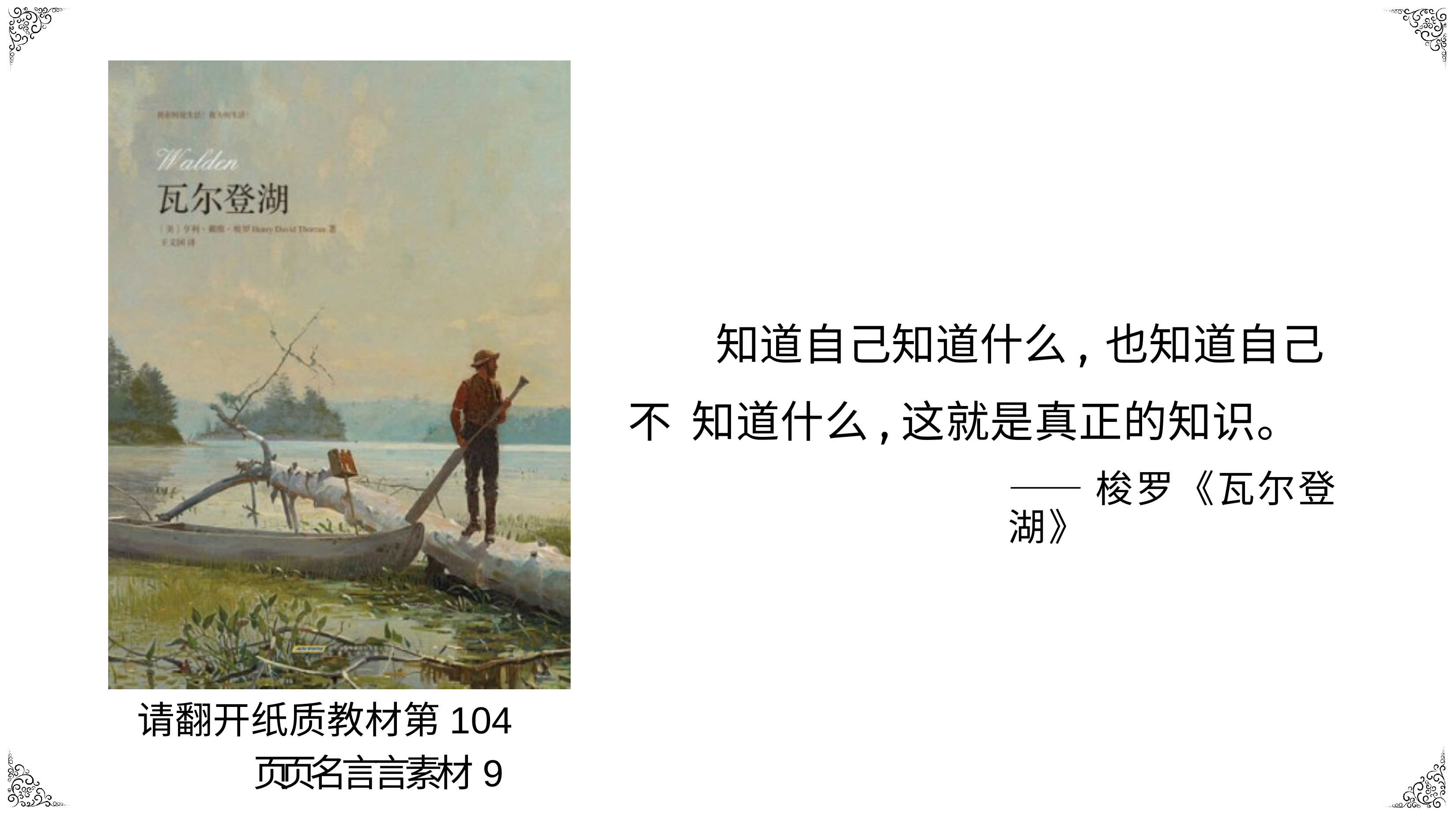

# 知道自己知道什么,也知道自己不  知道什么,这就是真正的知识。
——梭罗《瓦尔登湖》
请翻开纸质教材第104⻚页  名⾔言素材9